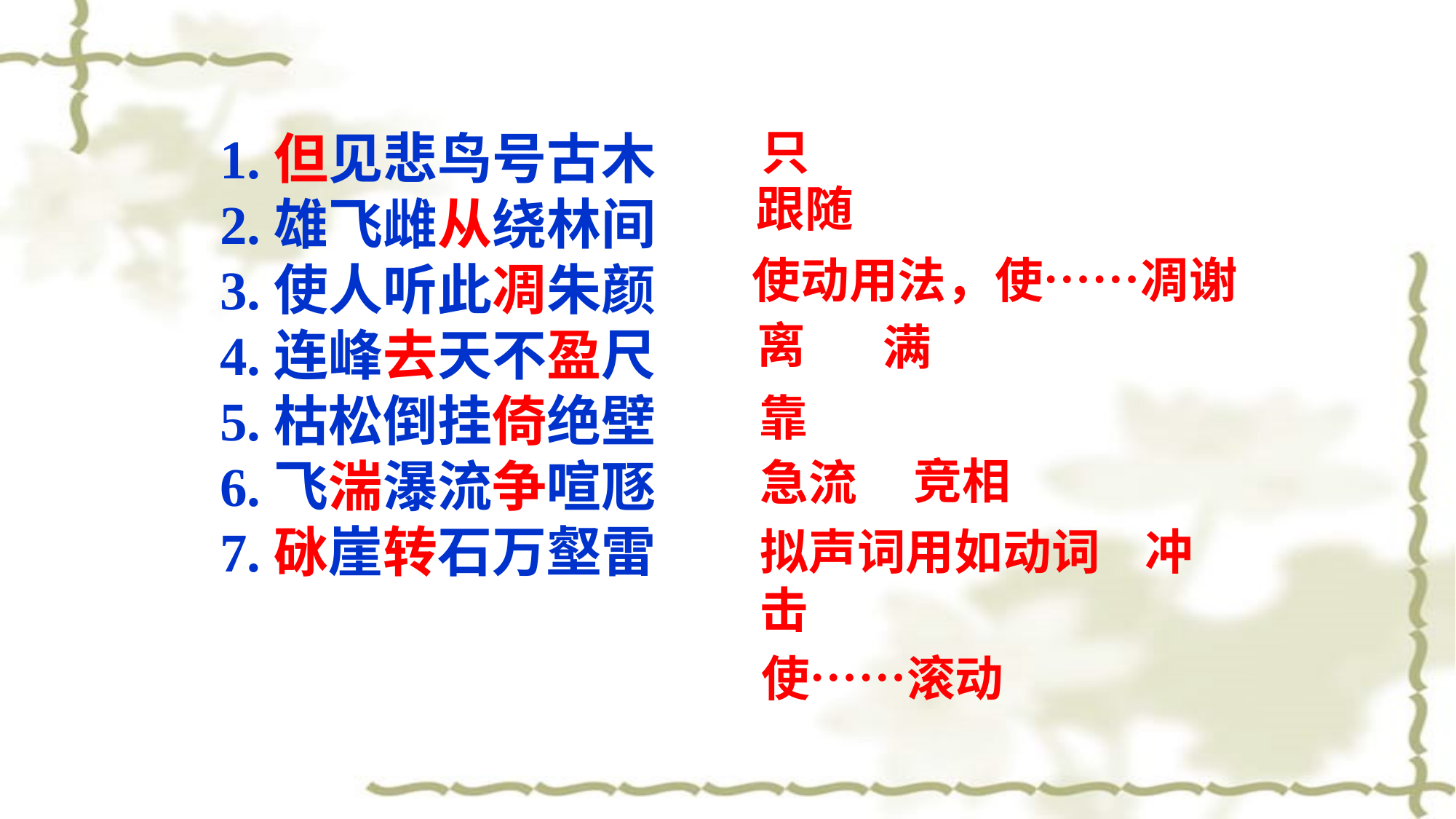

只
1.但见悲鸟号古木
2.雄飞雌从绕林间
3.使人听此凋朱颜
4.连峰去天不盈尺
5.枯松倒挂倚绝壁
6.飞湍瀑流争喧豗
7.砯崖转石万壑雷

跟随
使动用法，使……凋谢
离
满
靠
竞相
急流
拟声词用如动词 　冲击
使……滚动